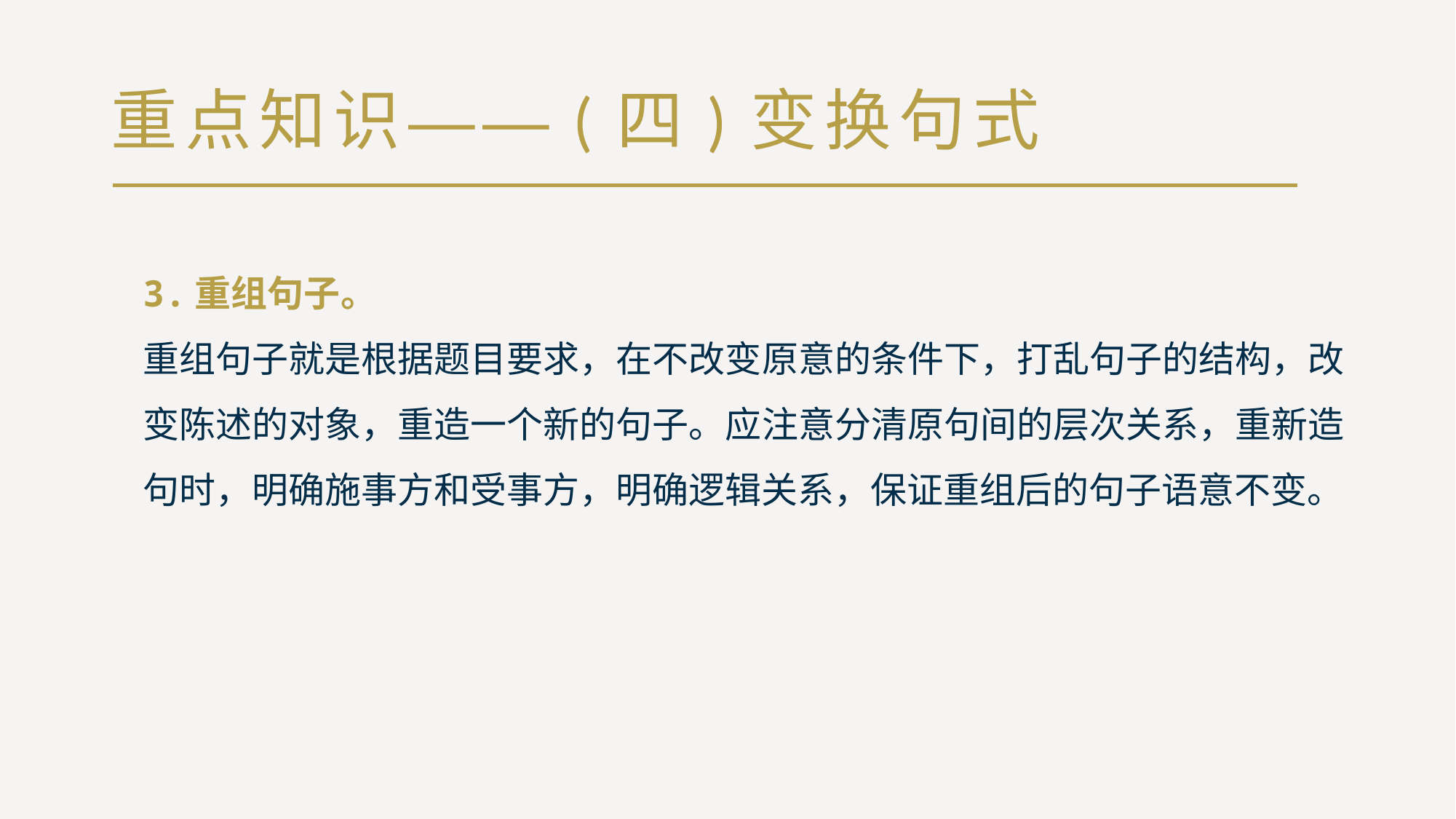

# 重点知识——(四)变换句式
3.重组句子。
重组句子就是根据题目要求，在不改变原意的条件下，打乱句子的结构，改变陈述的对象，重造一个新的句子。应注意分清原句间的层次关系，重新造句时，明确施事方和受事方，明确逻辑关系，保证重组后的句子语意不变。